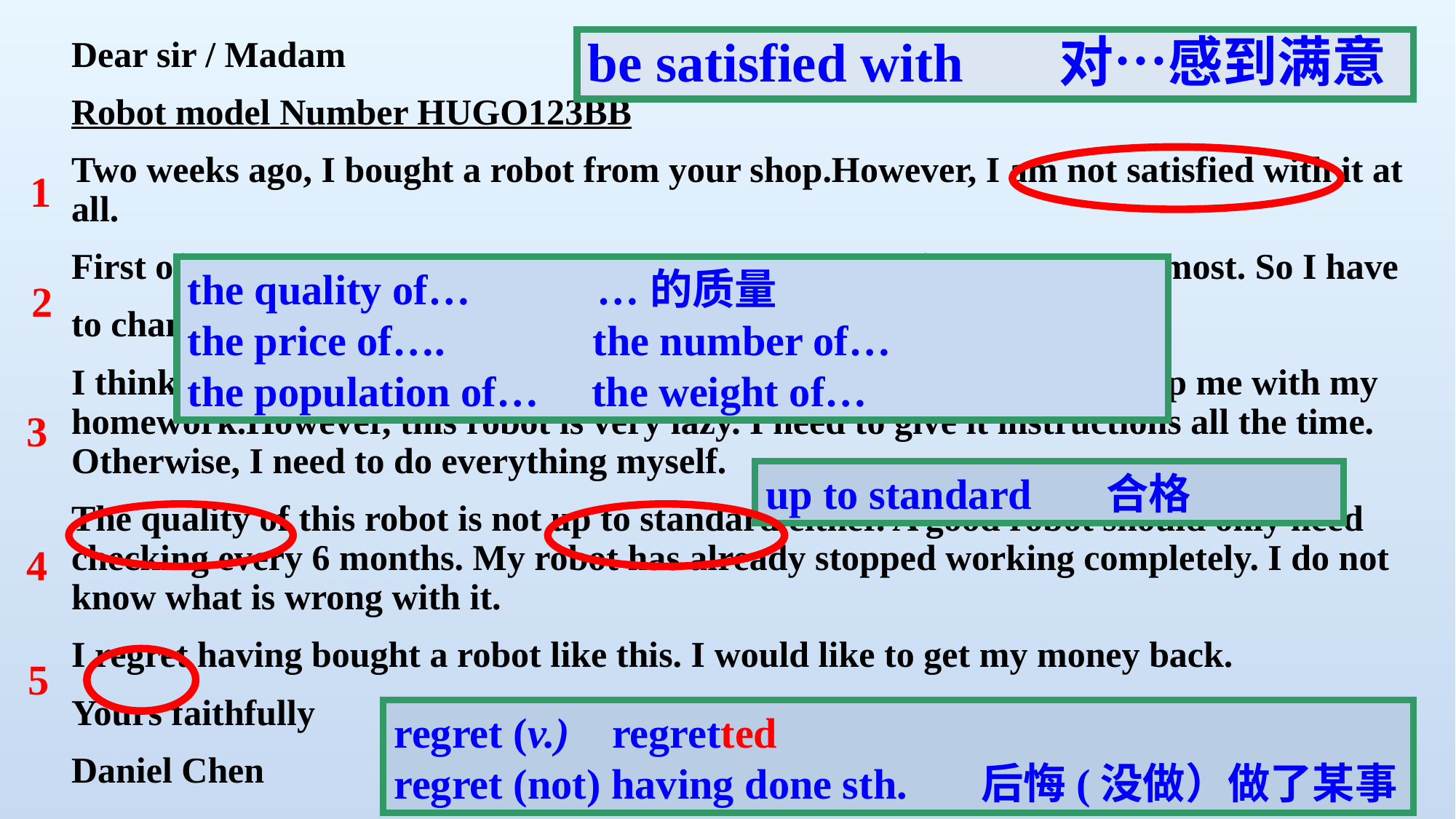

Dear sir / Madam
Robot model Number HUGO123BB
Two weeks ago, I bought a robot from your shop.However, I am not satisfied with it at all.
First of all , I am unhappy with its batteries. They last for one week at most. So I have
to change them often. I think they should last for at least 2 months.
I think a robot should work 24 hours a day, and I want my robot to help me with my homework.However, this robot is very lazy. I need to give it instructions all the time. Otherwise, I need to do everything myself.
The quality of this robot is not up to standard either. A good robot should only need checking every 6 months. My robot has already stopped working completely. I do not know what is wrong with it.
I regret having bought a robot like this. I would like to get my money back.
Yours faithfully
Daniel Chen

be satisfied with      对…感到满意

1
the quality of…            …的质量
the price of….              the number of…
the population of…     the weight of…
2
3
up to standard      合格

4
5

regret (v.)    regretted
regret (not) having done sth.      后悔(没做）做了某事